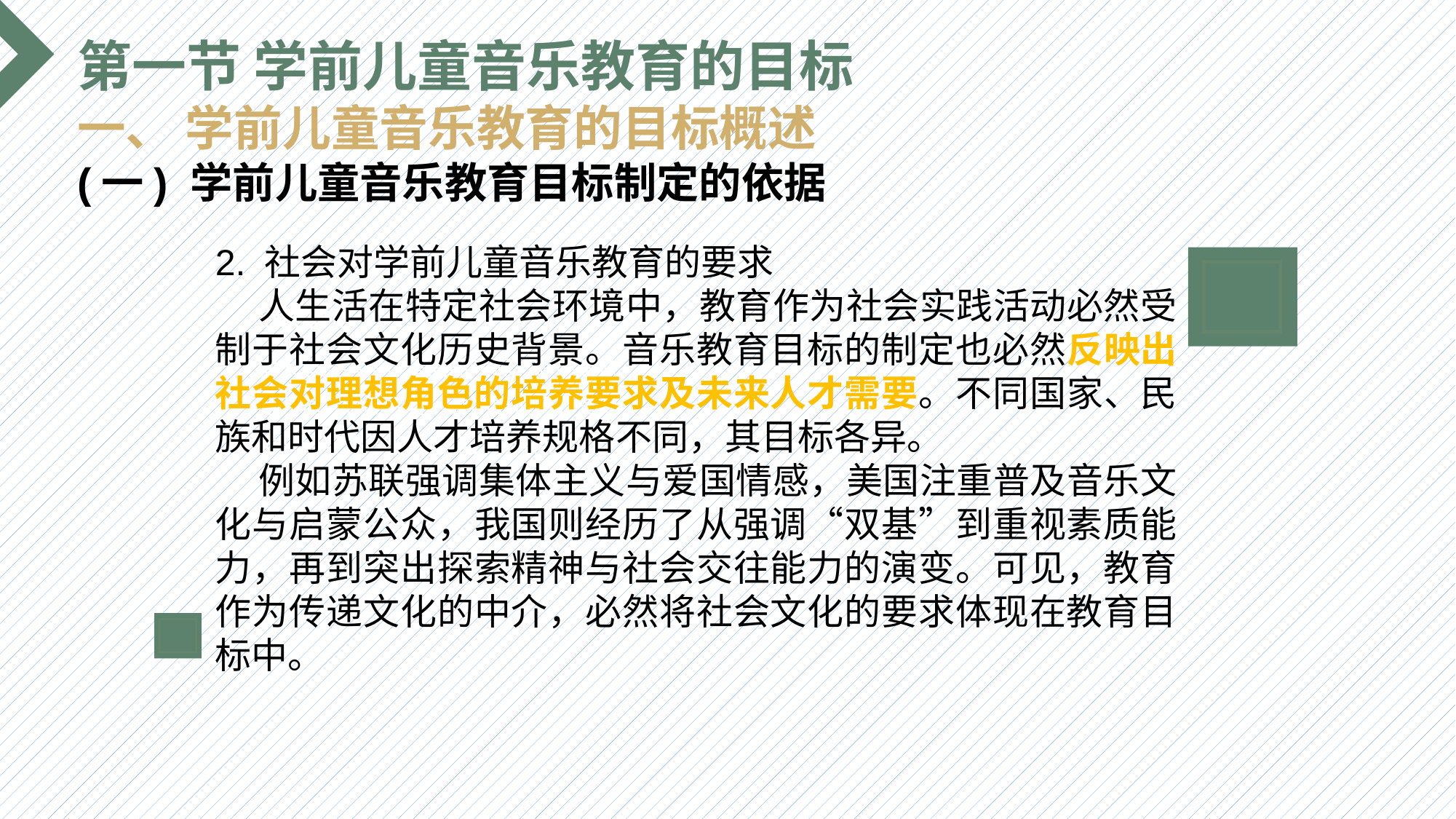

第一节 学前儿童音乐教育的目标
一、 学前儿童音乐教育的目标概述
(一) 学前儿童音乐教育目标制定的依据

2. 社会对学前儿童音乐教育的要求
    人生活在特定社会环境中，教育作为社会实践活动必然受制于社会文化历史背景。音乐教育目标的制定也必然反映出社会对理想角色的培养要求及未来人才需要。不同国家、民族和时代因人才培养规格不同，其目标各异。
    例如苏联强调集体主义与爱国情感，美国注重普及音乐文化与启蒙公众，我国则经历了从强调“双基”到重视素质能力，再到突出探索精神与社会交往能力的演变。可见，教育作为传递文化的中介，必然将社会文化的要求体现在教育目标中。

选题背景
输入您的内容，请简要说明，言简意赅即可输入您的内容，请简要说明，言简意赅即可输入您的内容，请简要说明，言简意赅即可输入您的内容，请简要说明，言简意赅即可